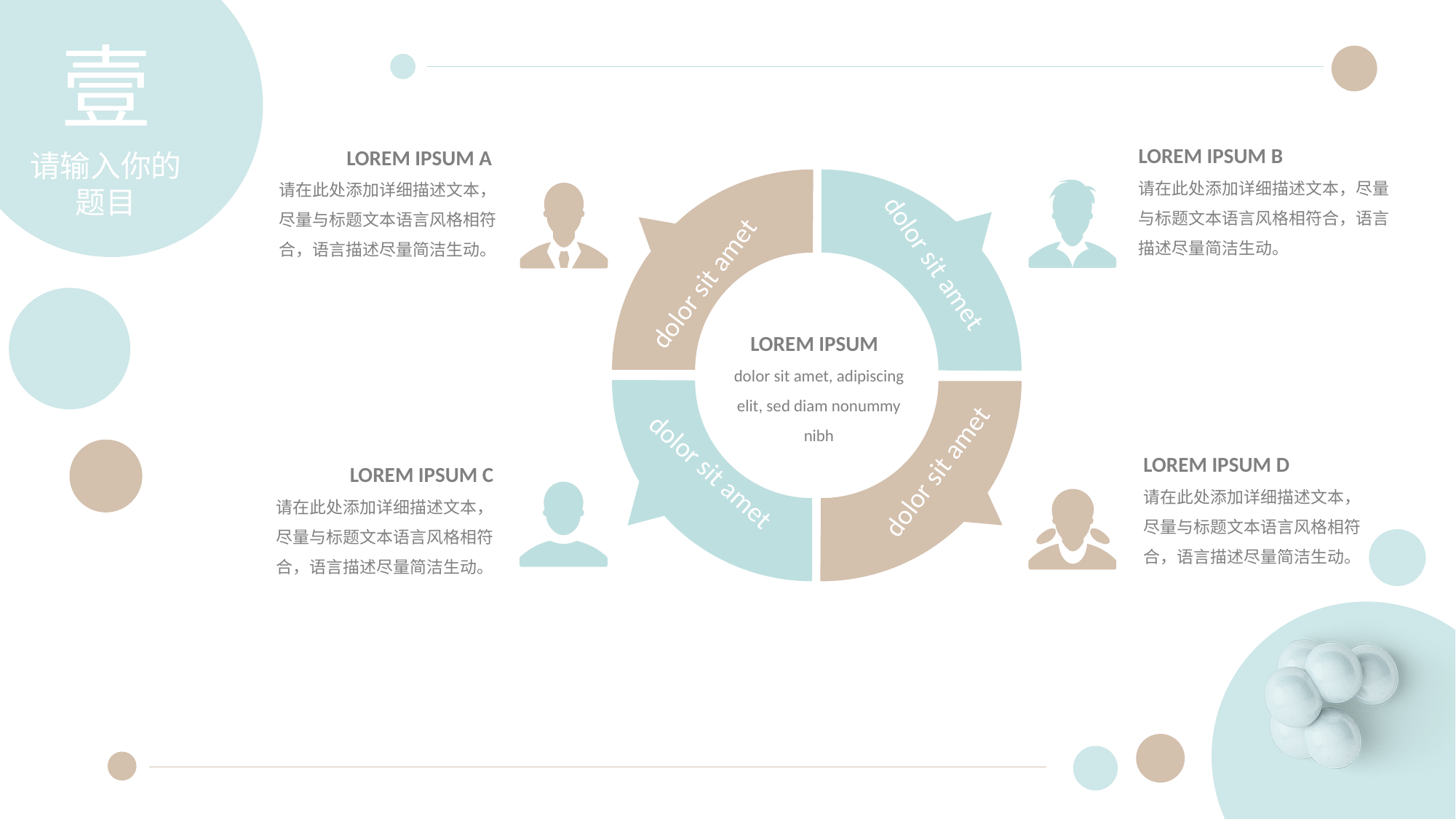

LOREM IPSUM B
请在此处添加详细描述文本，尽量与标题文本语言风格相符合，语言描述尽量简洁生动。
LOREM IPSUM A
请在此处添加详细描述文本，尽量与标题文本语言风格相符合，语言描述尽量简洁生动。

dolor sit amet

dolor sit amet

LOREM IPSUM
dolor sit amet, adipiscing elit, sed diam nonummy nibh

dolor sit amet

dolor sit amet
LOREM IPSUM D
请在此处添加详细描述文本，尽量与标题文本语言风格相符合，语言描述尽量简洁生动。
LOREM IPSUM C
请在此处添加详细描述文本，尽量与标题文本语言风格相符合，语言描述尽量简洁生动。